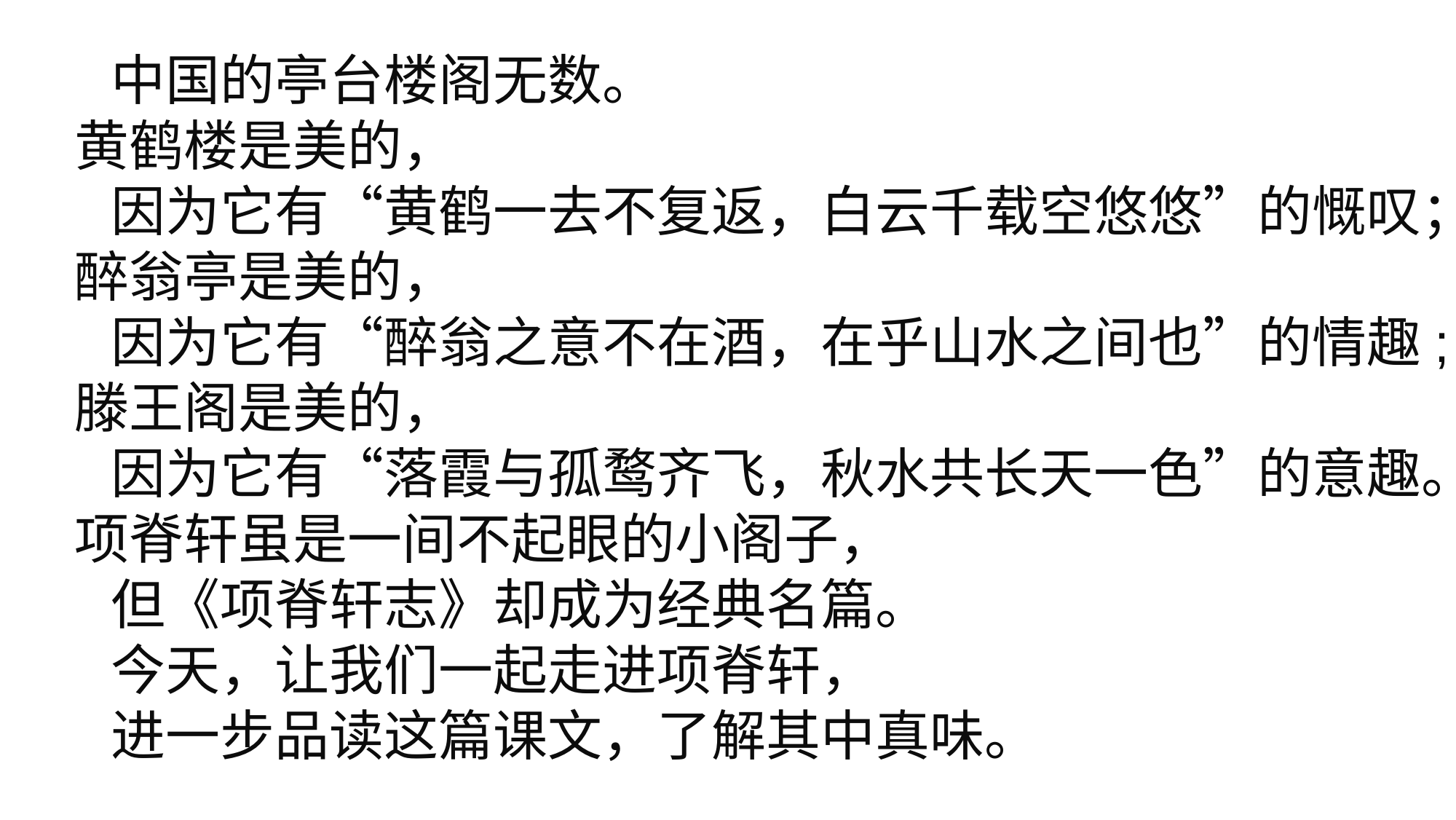

中国的亭台楼阁无数。
黄鹤楼是美的，
因为它有“黄鹤一去不复返，白云千载空悠悠”的慨叹；醉翁亭是美的，
因为它有“醉翁之意不在酒，在乎山水之间也”的情趣;滕王阁是美的，
因为它有“落霞与孤鹜齐飞，秋水共长天一色”的意趣。项脊轩虽是一间不起眼的小阁子，
但《项脊轩志》却成为经典名篇。
今天，让我们一起走进项脊轩，
进一步品读这篇课文，了解其中真味。